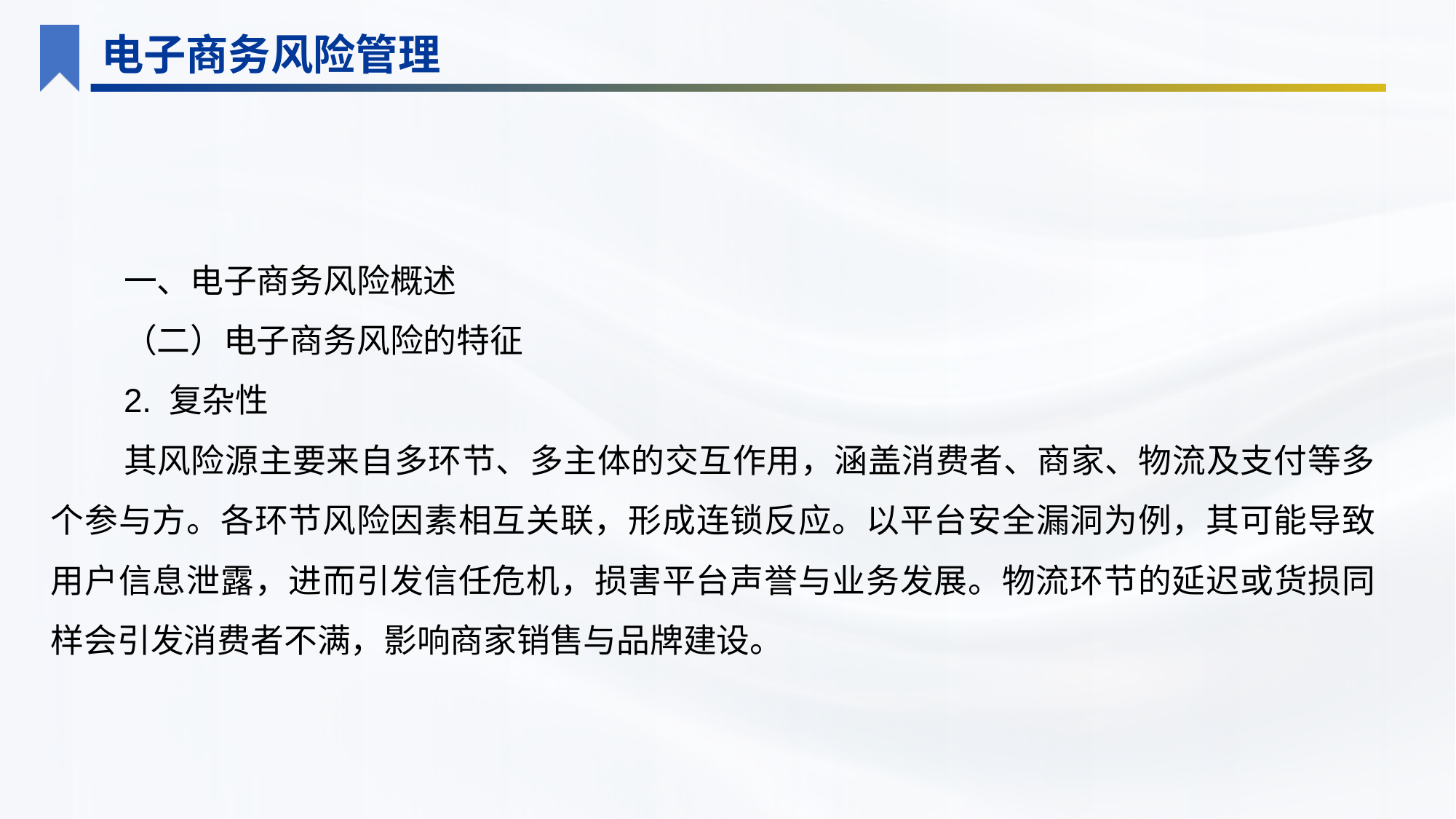

电子商务风险管理
一、电子商务风险概述
（二）电子商务风险的特征
2. 复杂性
其风险源主要来自多环节、多主体的交互作用，涵盖消费者、商家、物流及支付等多个参与方。各环节风险因素相互关联，形成连锁反应。以平台安全漏洞为例，其可能导致用户信息泄露，进而引发信任危机，损害平台声誉与业务发展。物流环节的延迟或货损同样会引发消费者不满，影响商家销售与品牌建设。